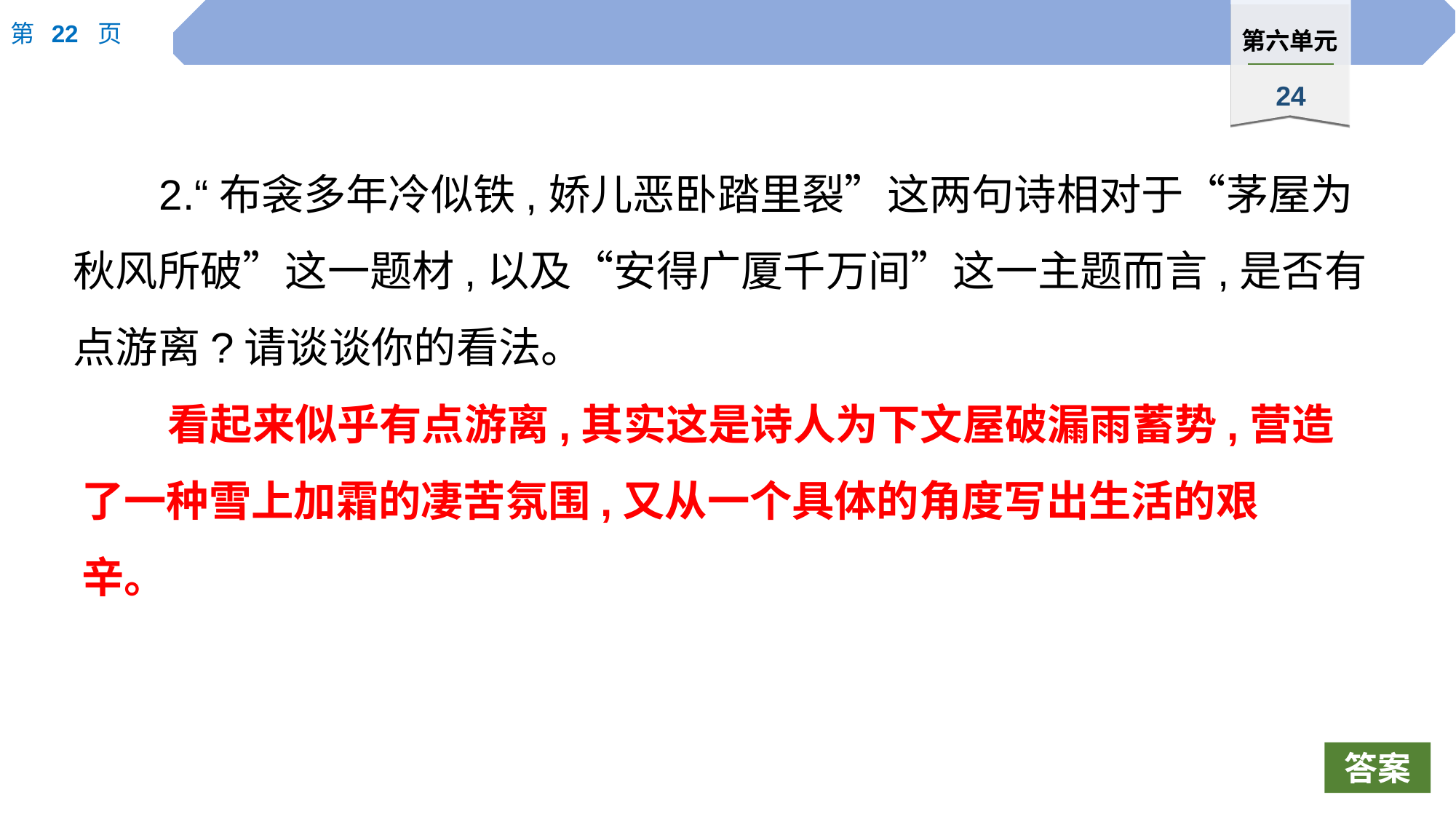

2.“布衾多年冷似铁,娇儿恶卧踏里裂”这两句诗相对于“茅屋为秋风所破”这一题材,以及“安得广厦千万间”这一主题而言,是否有点游离?请谈谈你的看法。
看起来似乎有点游离,其实这是诗人为下文屋破漏雨蓄势,营造了一种雪上加霜的凄苦氛围,又从一个具体的角度写出生活的艰辛。
答案